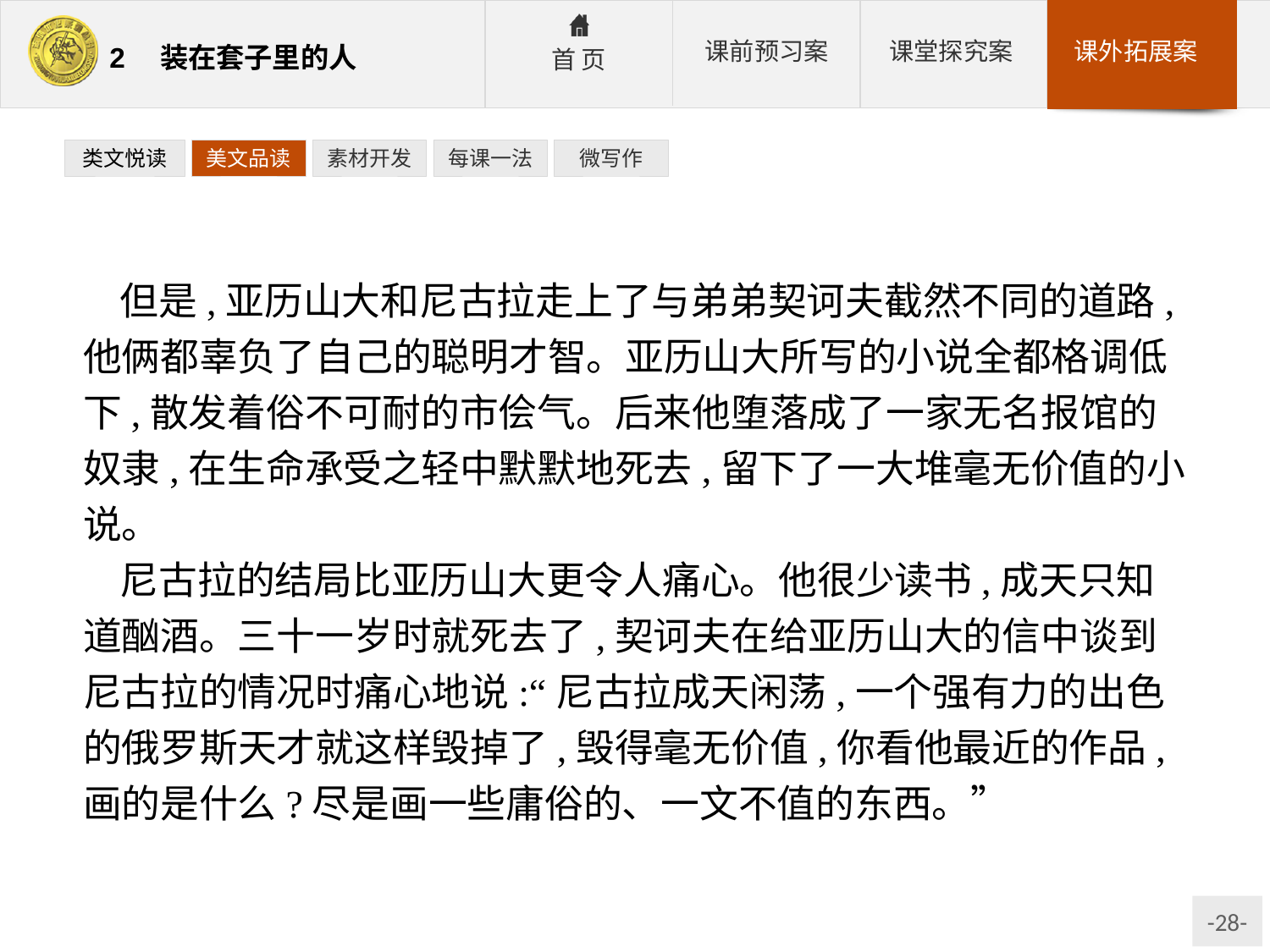

类文悦读
美文品读
素材开发
每课一法
微写作
但是,亚历山大和尼古拉走上了与弟弟契诃夫截然不同的道路,他俩都辜负了自己的聪明才智。亚历山大所写的小说全都格调低下,散发着俗不可耐的市侩气。后来他堕落成了一家无名报馆的奴隶,在生命承受之轻中默默地死去,留下了一大堆毫无价值的小说。
尼古拉的结局比亚历山大更令人痛心。他很少读书,成天只知道酗酒。三十一岁时就死去了,契诃夫在给亚历山大的信中谈到尼古拉的情况时痛心地说:“尼古拉成天闲荡,一个强有力的出色的俄罗斯天才就这样毁掉了,毁得毫无价值,你看他最近的作品,画的是什么?尽是画一些庸俗的、一文不值的东西。”